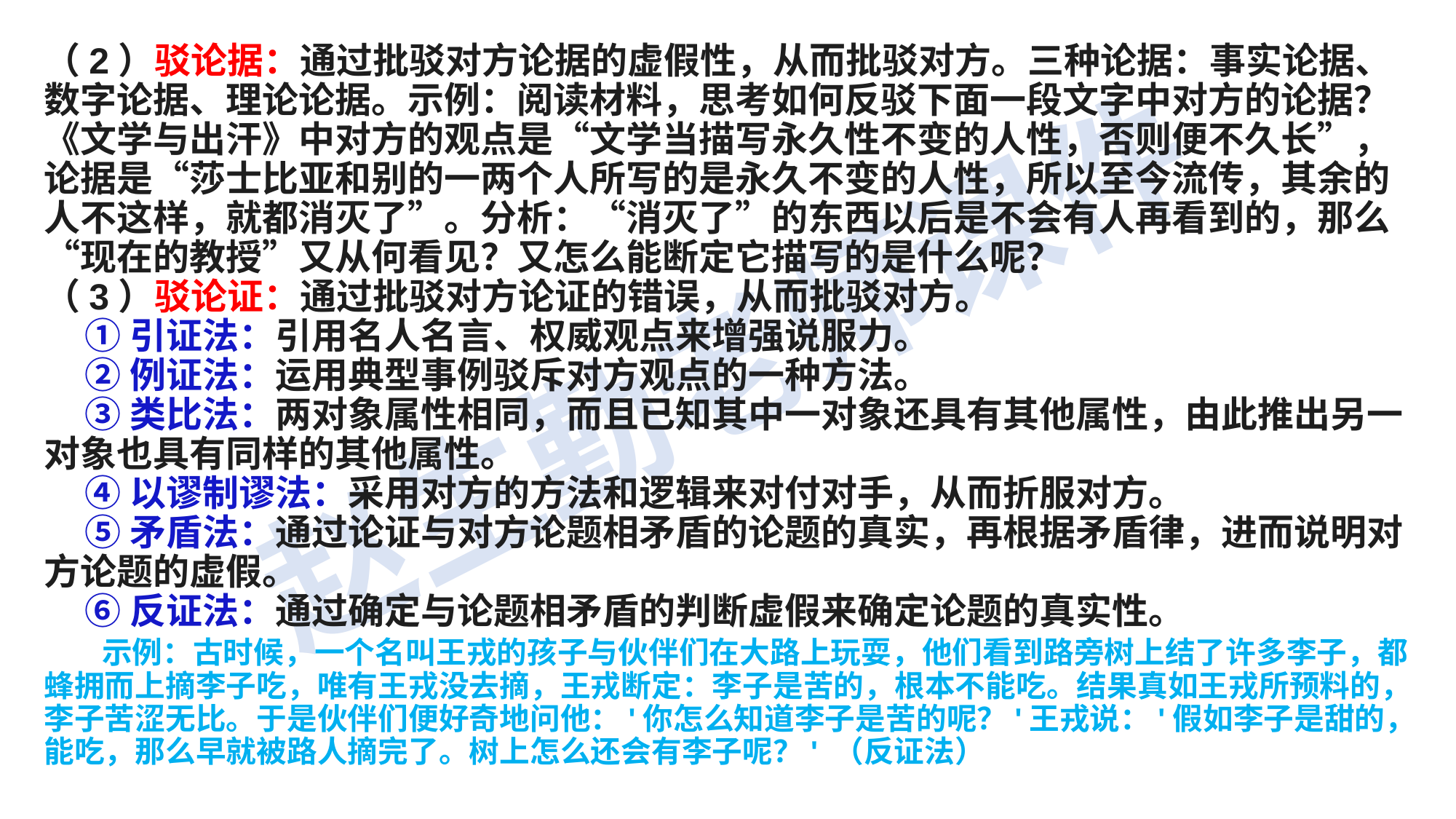

（2）驳论据：通过批驳对方论据的虚假性，从而批驳对方。三种论据：事实论据、数字论据、理论论据。示例：阅读材料，思考如何反驳下面一段文字中对方的论据？《文学与出汗》中对方的观点是“文学当描写永久性不变的人性，否则便不久长”，论据是“莎士比亚和别的一两个人所写的是永久不变的人性，所以至今流传，其余的人不这样，就都消灭了”。分析：“消灭了”的东西以后是不会有人再看到的，那么“现在的教授”又从何看见？又怎么能断定它描写的是什么呢？
（3）驳论证：通过批驳对方论证的错误，从而批驳对方。
     ①引证法：引用名人名言、权威观点来增强说服力。
     ②例证法：运用典型事例驳斥对方观点的一种方法。
     ③类比法：两对象属性相同，而且已知其中一对象还具有其他属性，由此推出另一对象也具有同样的其他属性。
     ④以谬制谬法：采用对方的方法和逻辑来对付对手，从而折服对方。
     ⑤矛盾法：通过论证与对方论题相矛盾的论题的真实，再根据矛盾律，进而说明对方论题的虚假。
     ⑥反证法：通过确定与论题相矛盾的判断虚假来确定论题的真实性。
      示例：古时候，一个名叫王戎的孩子与伙伴们在大路上玩耍，他们看到路旁树上结了许多李子，都蜂拥而上摘李子吃，唯有王戎没去摘，王戎断定：李子是苦的，根本不能吃。结果真如王戎所预料的，李子苦涩无比。于是伙伴们便好奇地问他：'你怎么知道李子是苦的呢？'王戎说：'假如李子是甜的，能吃，那么早就被路人摘完了。树上怎么还会有李子呢？' （反证法）